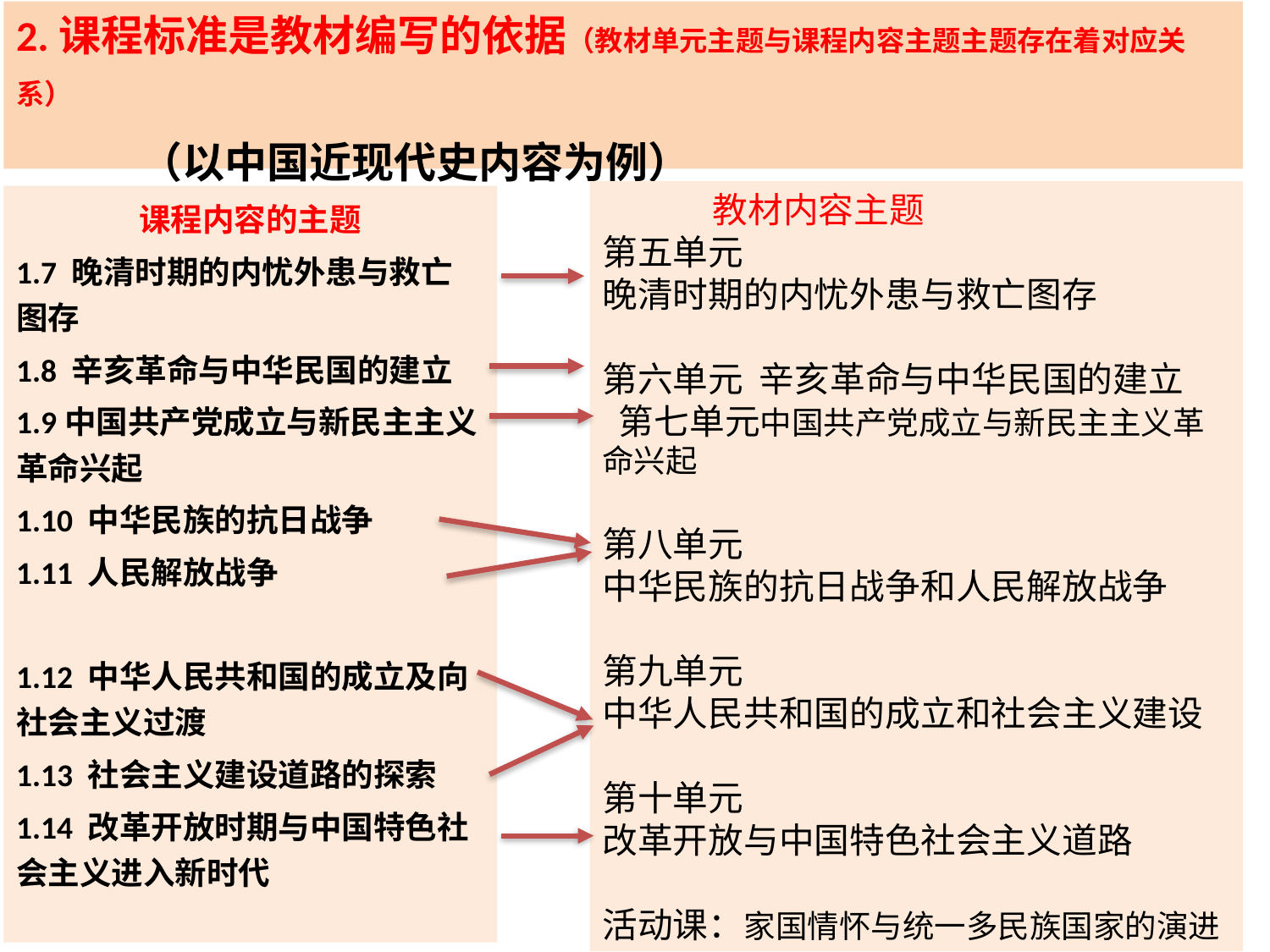

# 2.课程标准是教材编写的依据（教材单元主题与课程内容主题主题存在着对应关系） （以中国近现代史内容为例）
             教材内容主题
第五单元
晚清时期的内忧外患与救亡图存

第六单元  辛亥革命与中华民国的建立
 第七单元中国共产党成立与新民主主义革命兴起

第八单元
中华民族的抗日战争和人民解放战争

第九单元
中华人民共和国的成立和社会主义建设

第十单元
改革开放与中国特色社会主义道路

活动课：家国情怀与统一多民族国家的演进
课程内容的主题
1.7 晚清时期的内忧外患与救亡图存
1.8 辛亥革命与中华民国的建立
1.9中国共产党成立与新民主主义革命兴起
1.10 中华民族的抗日战争
1.11 人民解放战争

1.12 中华人民共和国的成立及向社会主义过渡
1.13 社会主义建设道路的探索
1.14 改革开放时期与中国特色社会主义进入新时代